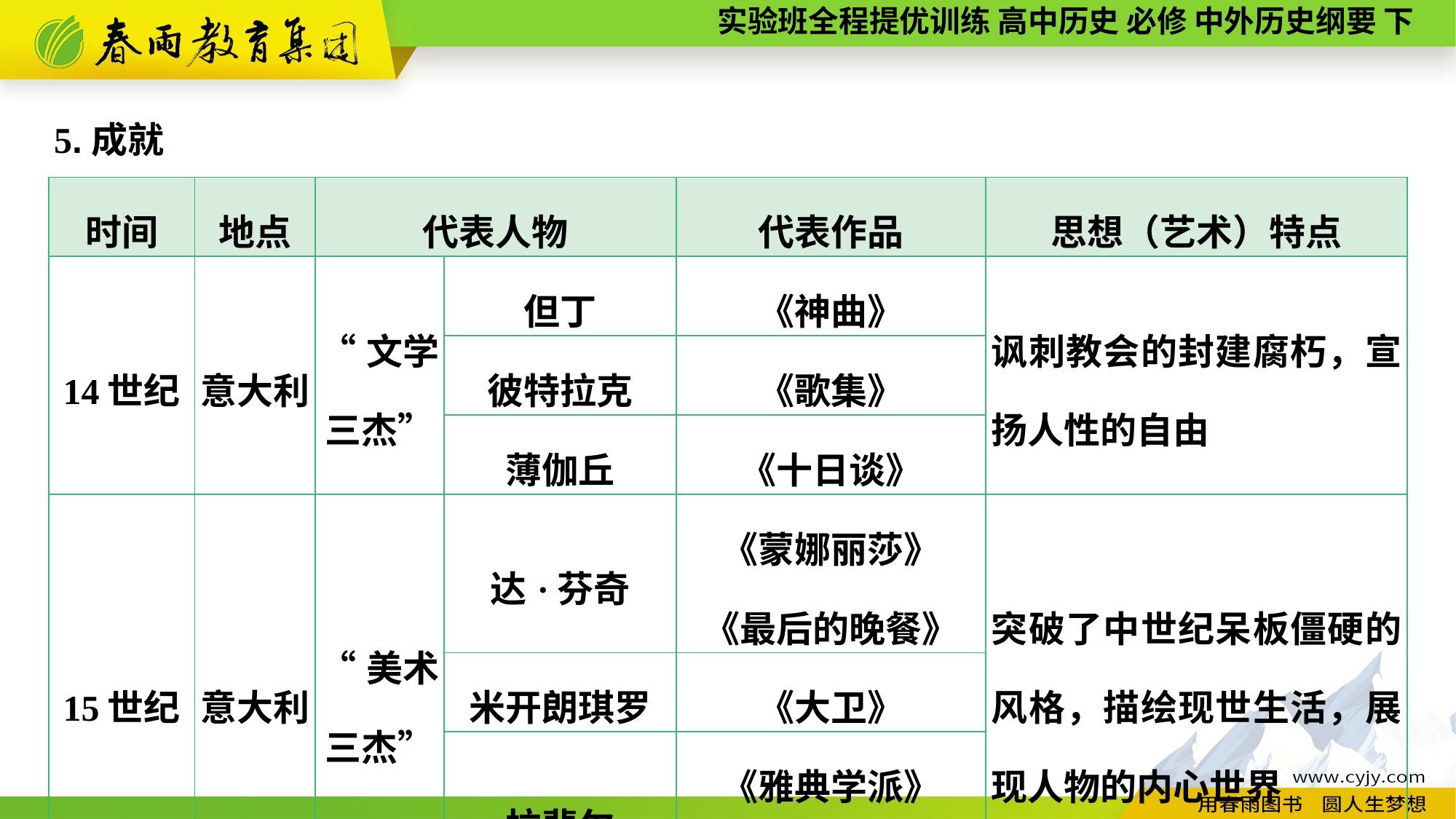

5.成就
| 时间 | 地点 | 代表人物 |  | 代表作品 | 思想（艺术）特点 |
| --- | --- | --- | --- | --- | --- |
| 14世纪 | 意大利 | “文学 三杰” | 但丁 | 《神曲》 | 讽刺教会的封建腐朽，宣扬人性的自由 |
|  |  |  | 彼特拉克 | 《歌集》 |  |
|  |  |  | 薄伽丘 | 《十日谈》 |  |
| 15世纪 | 意大利 | “美术 三杰” | 达·芬奇 | 《蒙娜丽莎》 《最后的晚餐》 | 突破了中世纪呆板僵硬的风格，描绘现世生活，展现人物的内心世界 |
|  |  |  | 米开朗琪罗 | 《大卫》 |  |
|  |  |  | 拉斐尔 | 《雅典学派》 《西斯廷圣母》 |  |